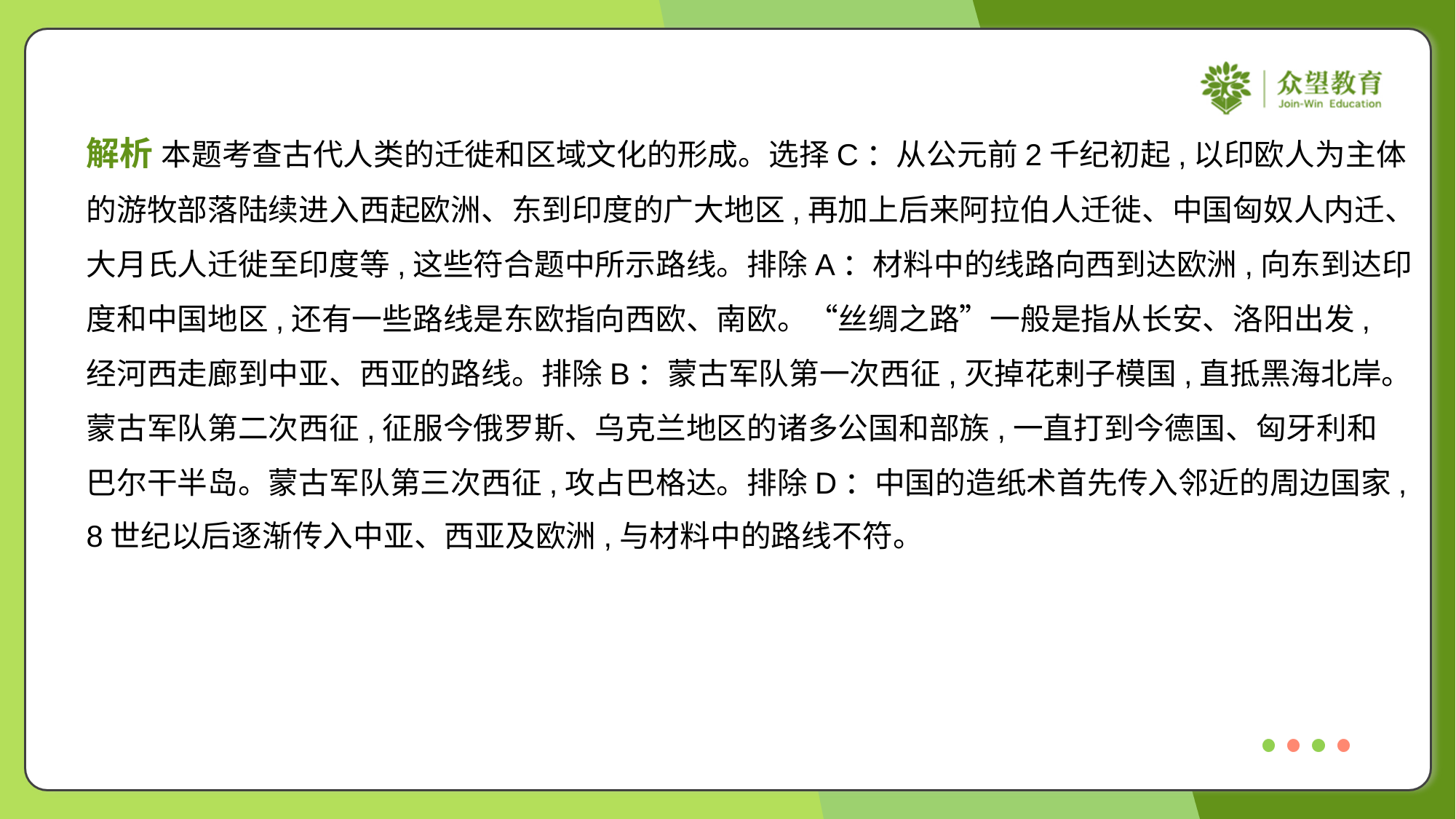

解析 本题考查古代人类的迁徙和区域文化的形成。选择C：从公元前2千纪初起,以印欧人为主体
的游牧部落陆续进入西起欧洲、东到印度的广大地区,再加上后来阿拉伯人迁徙、中国匈奴人内迁、
大月氏人迁徙至印度等,这些符合题中所示路线。排除A：材料中的线路向西到达欧洲,向东到达印
度和中国地区,还有一些路线是东欧指向西欧、南欧。“丝绸之路”一般是指从长安、洛阳出发,
经河西走廊到中亚、西亚的路线。排除B：蒙古军队第一次西征,灭掉花剌子模国,直抵黑海北岸。
蒙古军队第二次西征,征服今俄罗斯、乌克兰地区的诸多公国和部族,一直打到今德国、匈牙利和
巴尔干半岛。蒙古军队第三次西征,攻占巴格达。排除D：中国的造纸术首先传入邻近的周边国家,
8世纪以后逐渐传入中亚、西亚及欧洲,与材料中的路线不符。